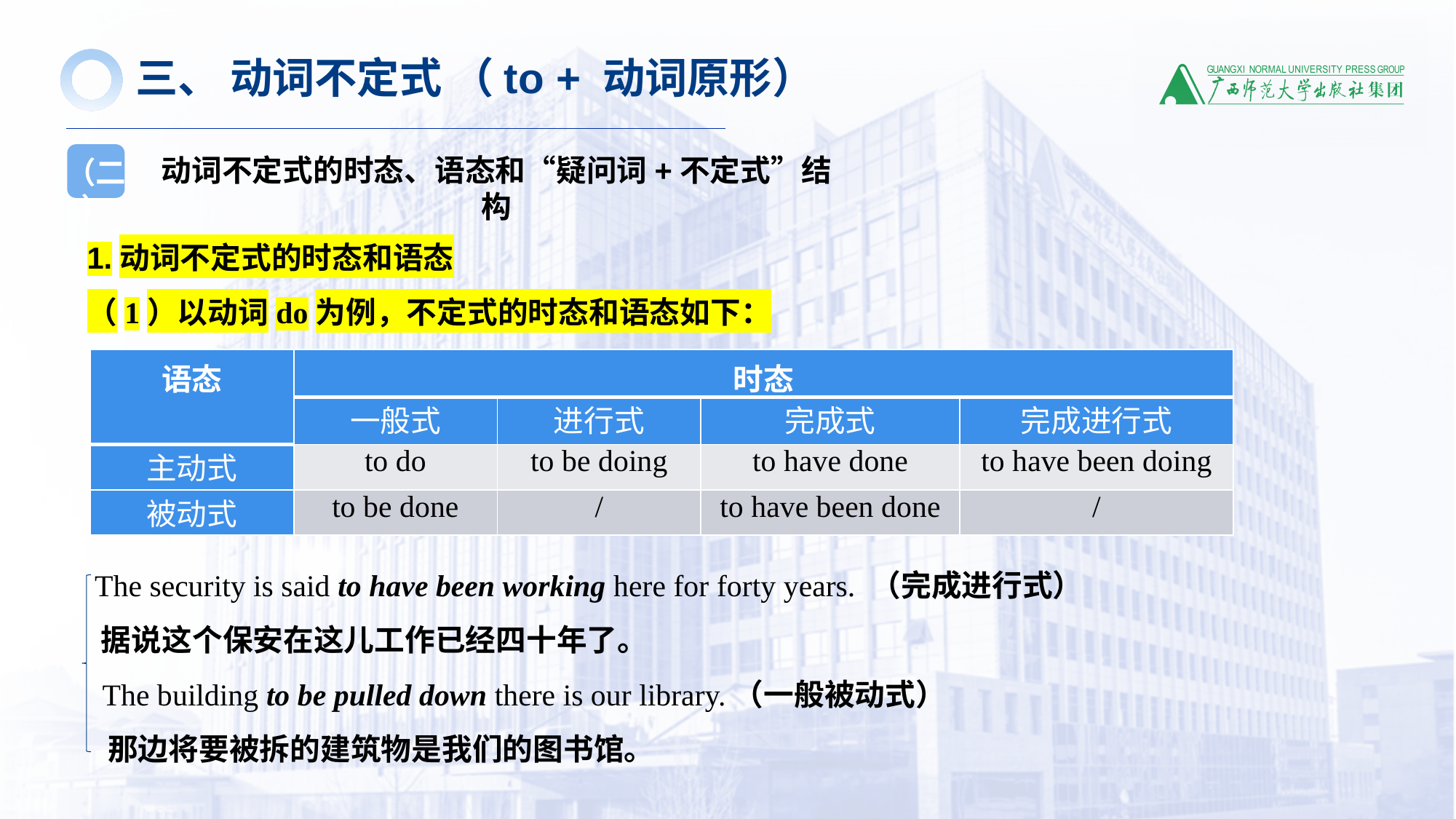

三、 动词不定式 （to + 动词原形）

动词不定式的时态、语态和“疑问词+不定式”结构
（二）
1.动词不定式的时态和语态
（1）以动词do为例，不定式的时态和语态如下：

 The security is said to have been working here for forty years. （完成进行式）
 据说这个保安在这儿工作已经四十年了。
  The building to be pulled down there is our library.（一般被动式）
  那边将要被拆的建筑物是我们的图书馆。
| 语态 | 时态 |  |  |  |
| --- | --- | --- | --- | --- |
|  | 一般式 | 进行式 | 完成式 | 完成进行式 |
| 主动式 | to do | to be doing | to have done | to have been doing |
| 被动式 | to be done | / | to have been done | / |